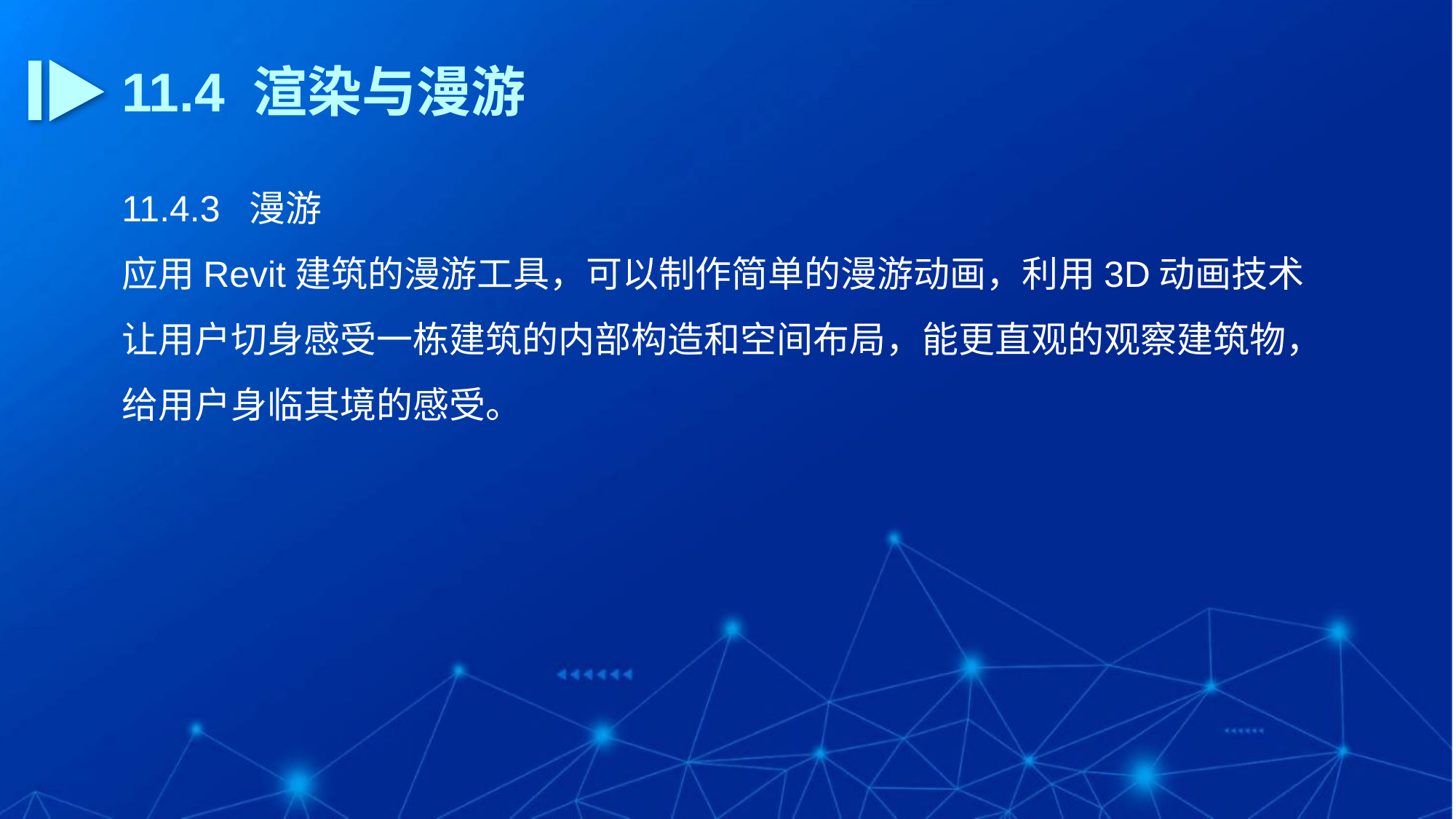

11.4 渲染与漫游

11.4.3  漫游
应用Revit建筑的漫游工具，可以制作简单的漫游动画，利用3D动画技术让用户切身感受一栋建筑的内部构造和空间布局，能更直观的观察建筑物，给用户身临其境的感受。